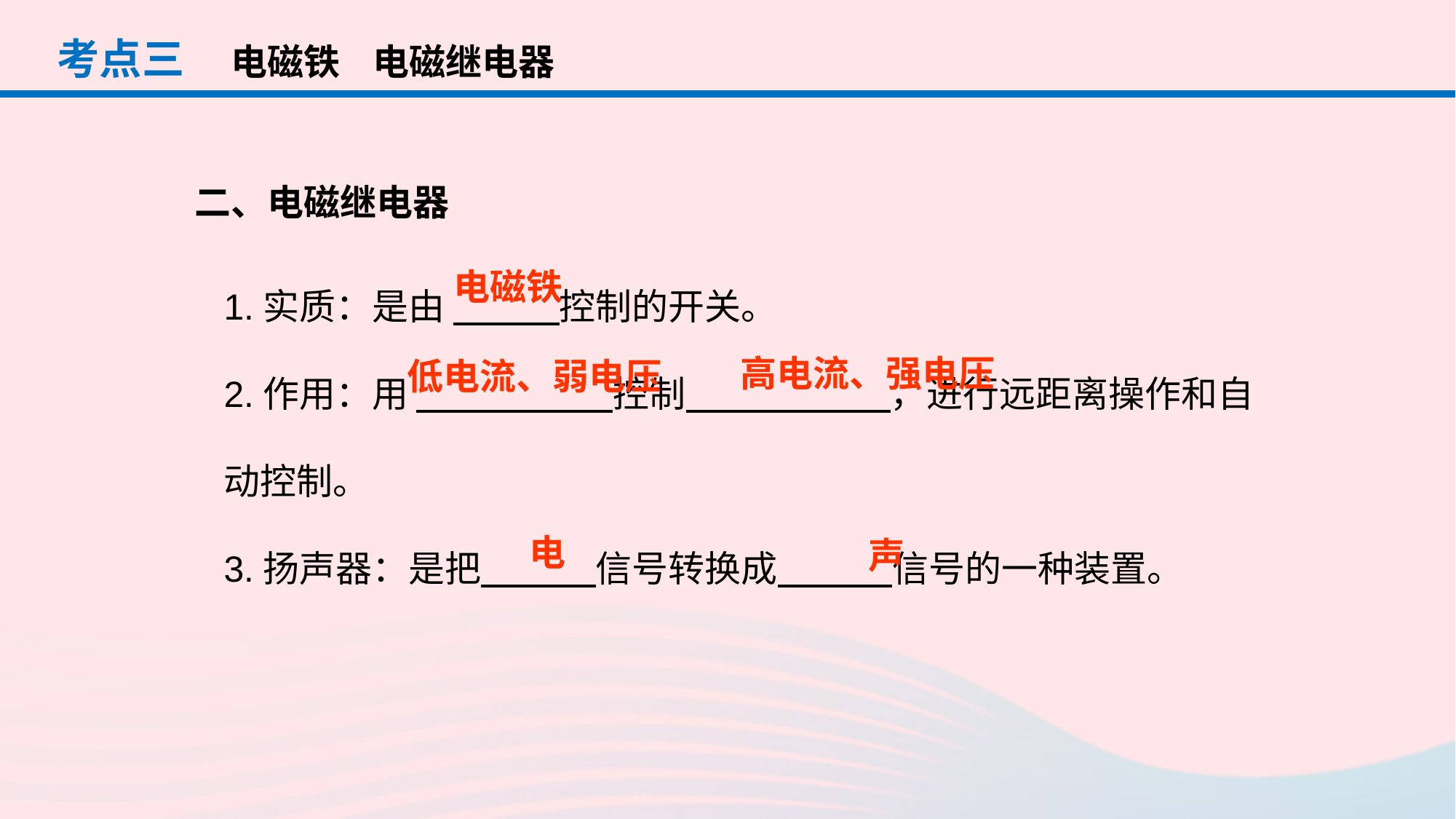

考点三
电磁铁    电磁继电器
二、电磁继电器
1.实质：是由              控制的开关。
2.作用：用                         控制                         ，进行远距离操作和自动控制。
3.扬声器：是把              信号转换成              信号的一种装置。
电磁铁
高电流、强电压
低电流、弱电压
电
声